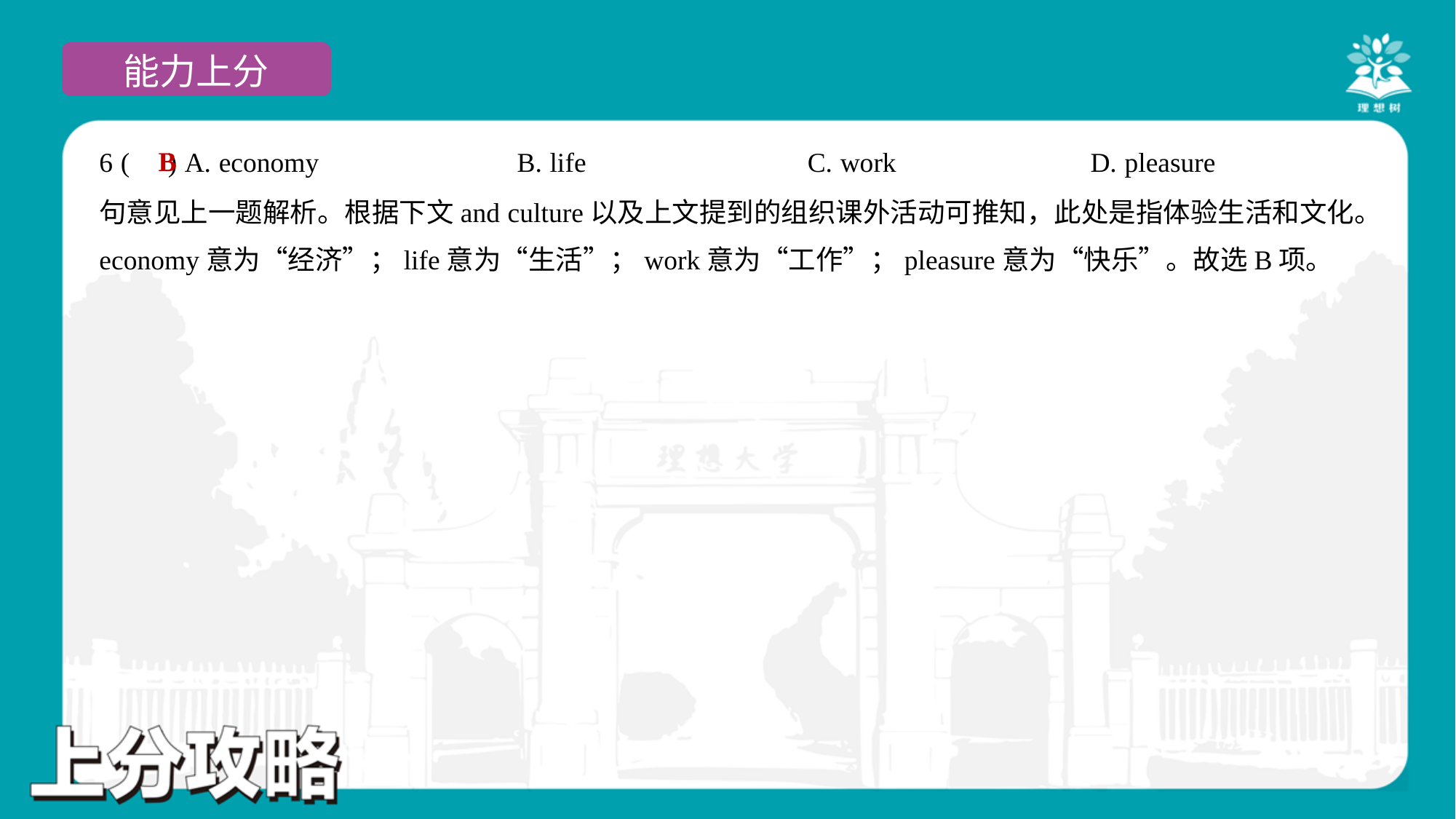

B
6 (     ) A. economy	B. life	C. work	D. pleasure
句意见上一题解析。根据下文and culture以及上文提到的组织课外活动可推知，此处是指体验生活和文化。
economy意为“经济”；life意为“生活”；work意为“工作”；pleasure意为“快乐”。故选B项。